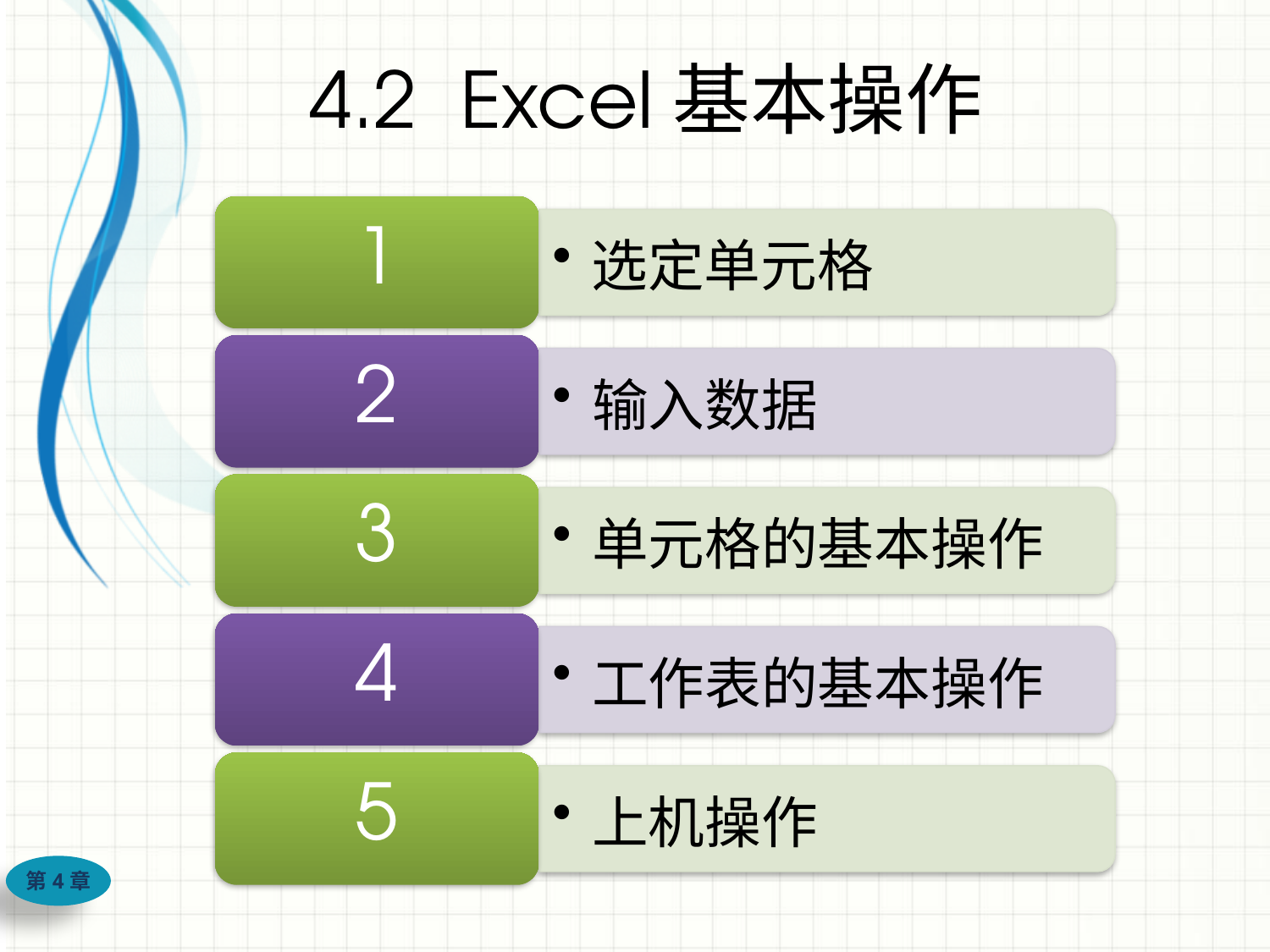

4.2  Excel基本操作
1
2
输入数据
3
单元格的基本操作
选定单元格
4
工作表的基本操作
5
上机操作